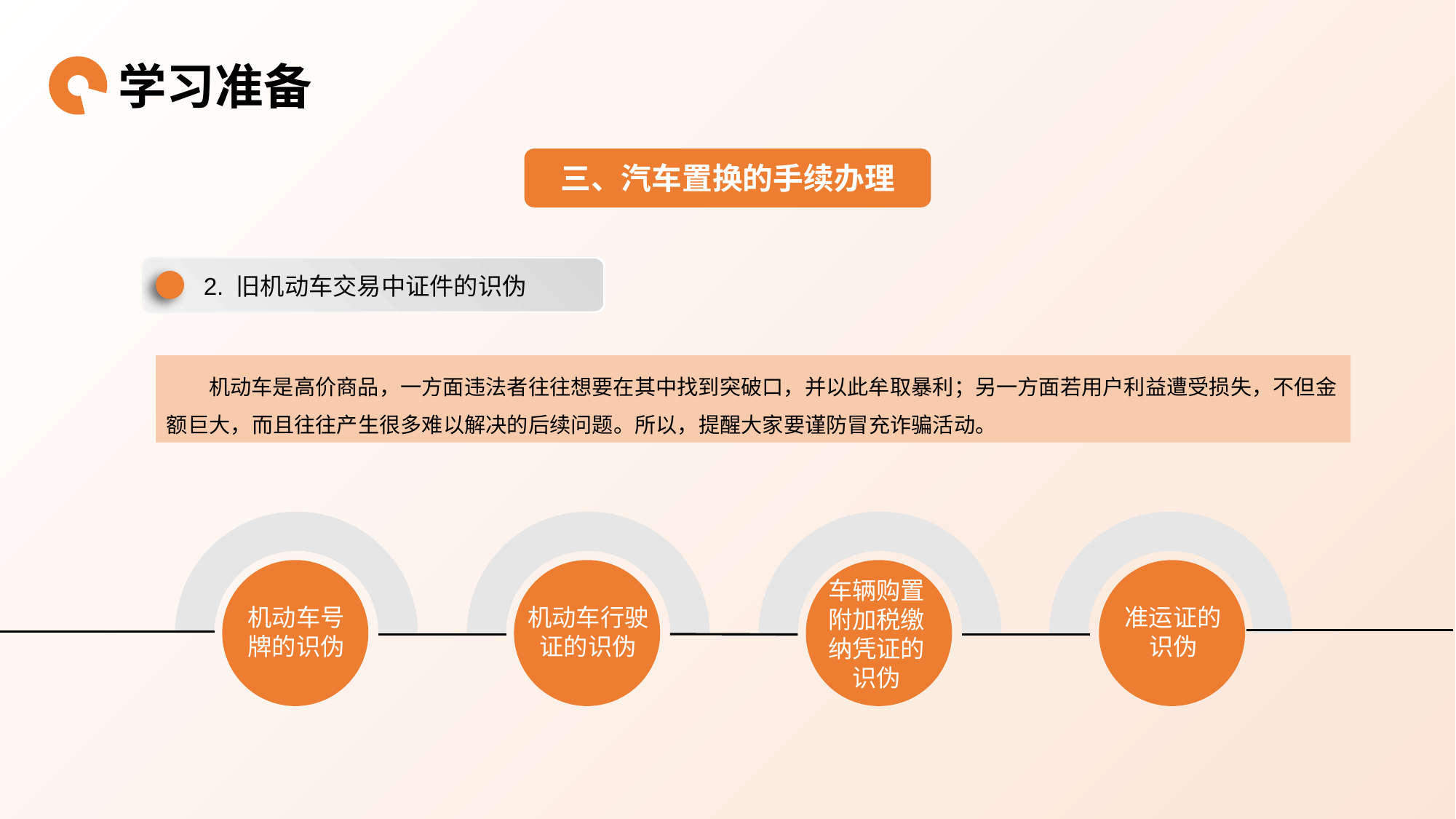

学习准备

三、汽车置换的手续办理

2. 旧机动车交易中证件的识伪
机动车是高价商品，一方面违法者往往想要在其中找到突破口，并以此牟取暴利；另一方面若用户利益遭受损失，不但金额巨大，而且往往产生很多难以解决的后续问题。所以，提醒大家要谨防冒充诈骗活动。

车辆购置附加税缴纳凭证的识伪
机动车号牌的识伪
准运证的识伪
机动车行驶证的识伪